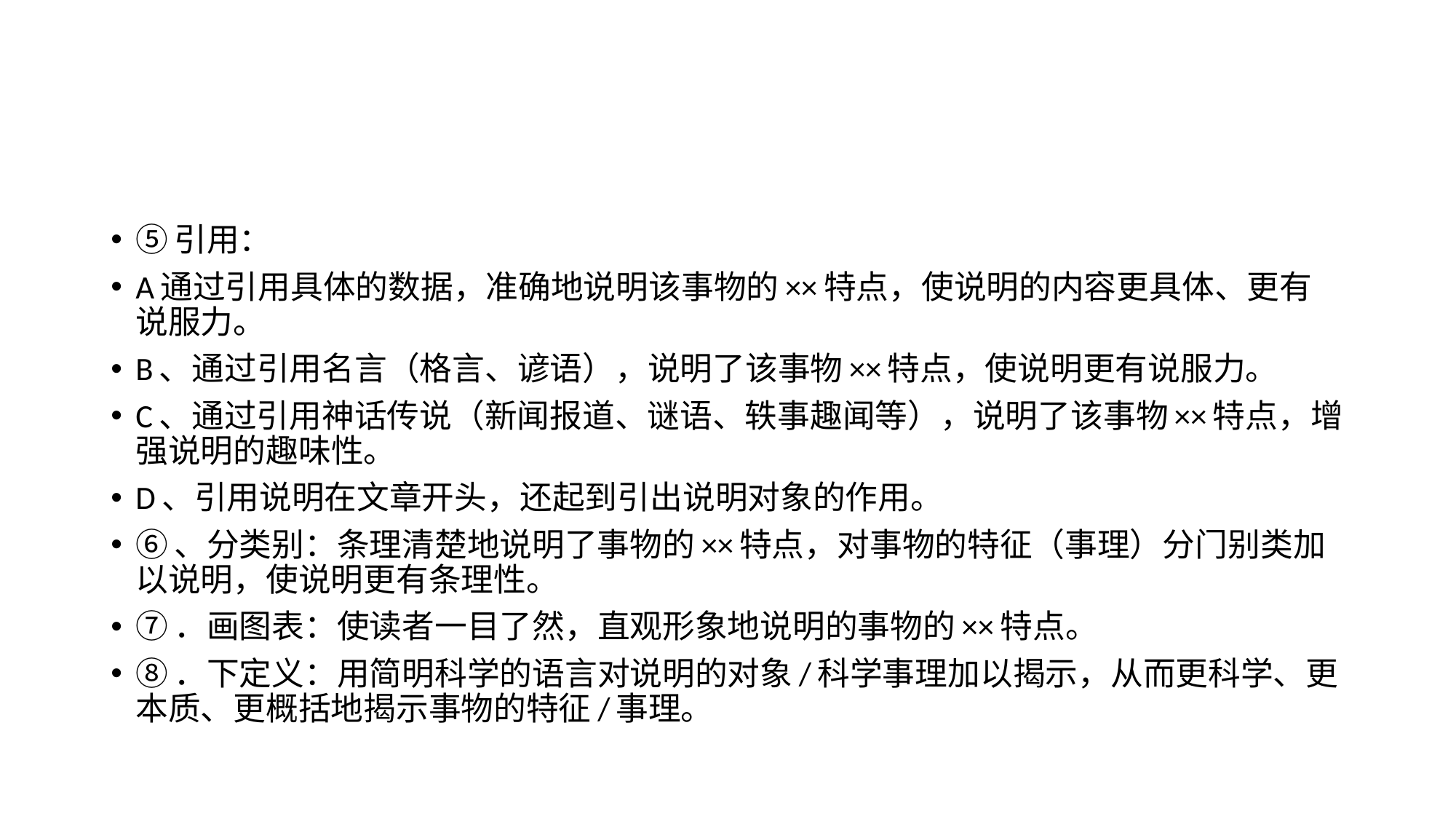

#
⑤引用：
A通过引用具体的数据，准确地说明该事物的××特点，使说明的内容更具体、更有说服力。
B、通过引用名言（格言、谚语），说明了该事物××特点，使说明更有说服力。
C、通过引用神话传说（新闻报道、谜语、轶事趣闻等），说明了该事物××特点，增强说明的趣味性。
D、引用说明在文章开头，还起到引出说明对象的作用。
⑥、分类别：条理清楚地说明了事物的××特点，对事物的特征（事理）分门别类加以说明，使说明更有条理性。
⑦．画图表：使读者一目了然，直观形象地说明的事物的××特点。
⑧．下定义：用简明科学的语言对说明的对象/科学事理加以揭示，从而更科学、更本质、更概括地揭示事物的特征/事理。